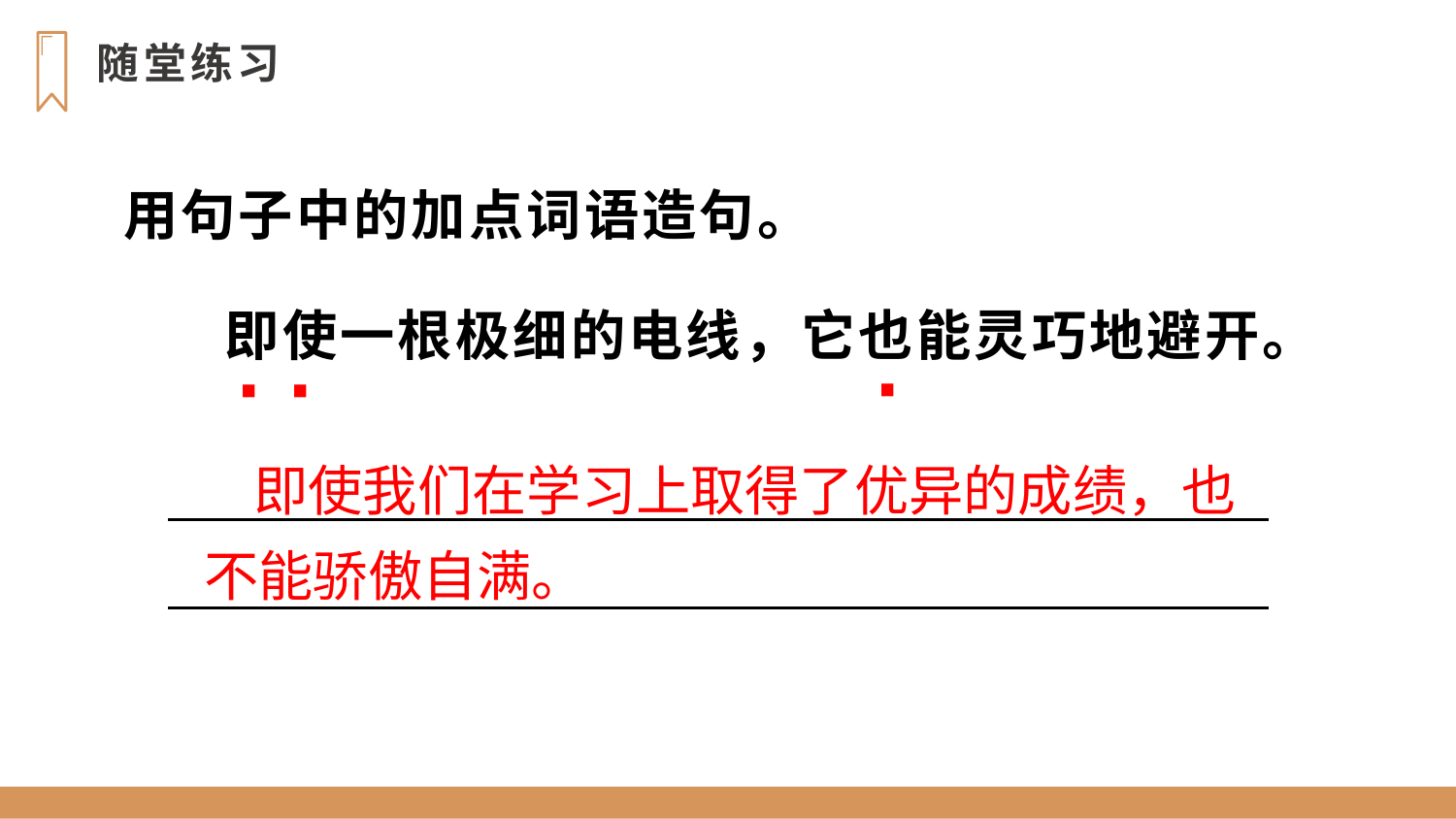

随堂练习
用句子中的加点词语造句。
即使一根极细的电线，它也能灵巧地避开。
·
· ·
   即使我们在学习上取得了优异的成绩，也不能骄傲自满。